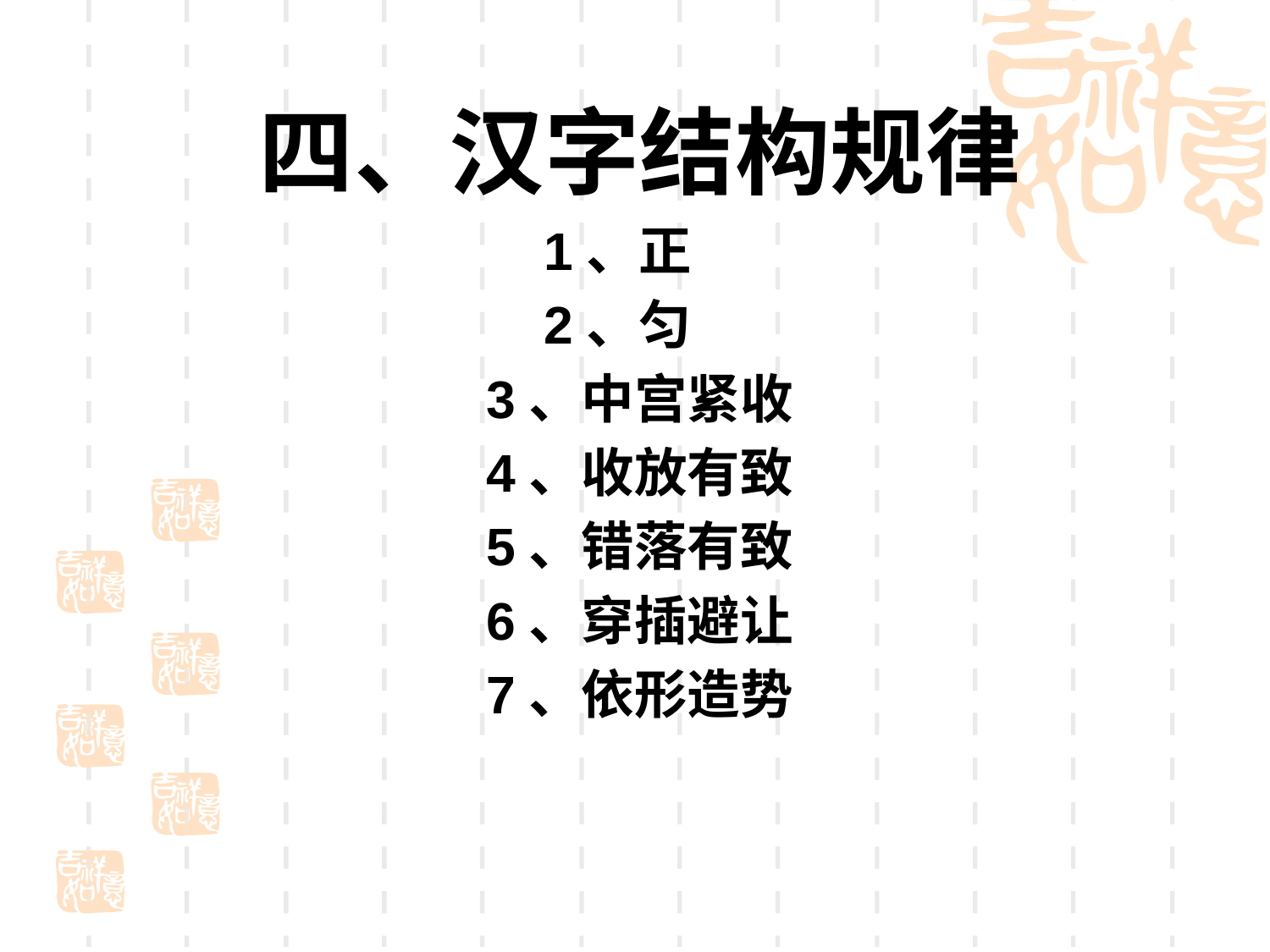

四、汉字结构规律
                                  1、正
                                  2、匀
3、中宫紧收
4、收放有致
5、错落有致
6、穿插避让
7、依形造势